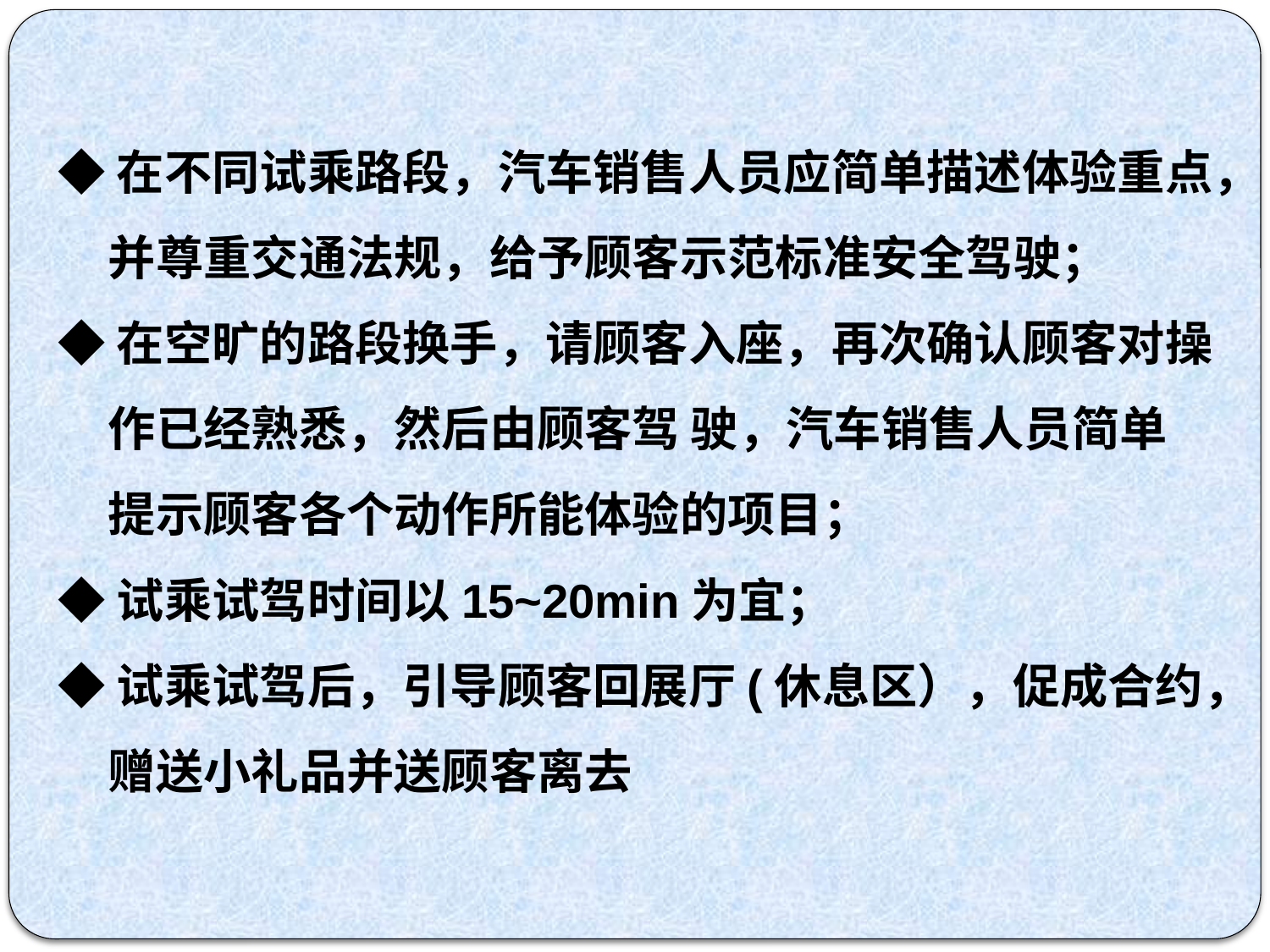

◆在不同试乘路段，汽车销售人员应简单描述体验重点，并尊重交通法规，给予顾客示范标准安全驾驶；
◆在空旷的路段换手，请顾客入座，再次确认顾客对操作已经熟悉，然后由顾客驾 驶，汽车销售人员简单提示顾客各个动作所能体验的项目；
◆试乘试驾时间以15~20min为宜；
◆试乘试驾后，引导顾客回展厅(休息区），促成合约，赠送小礼品并送顾客离去